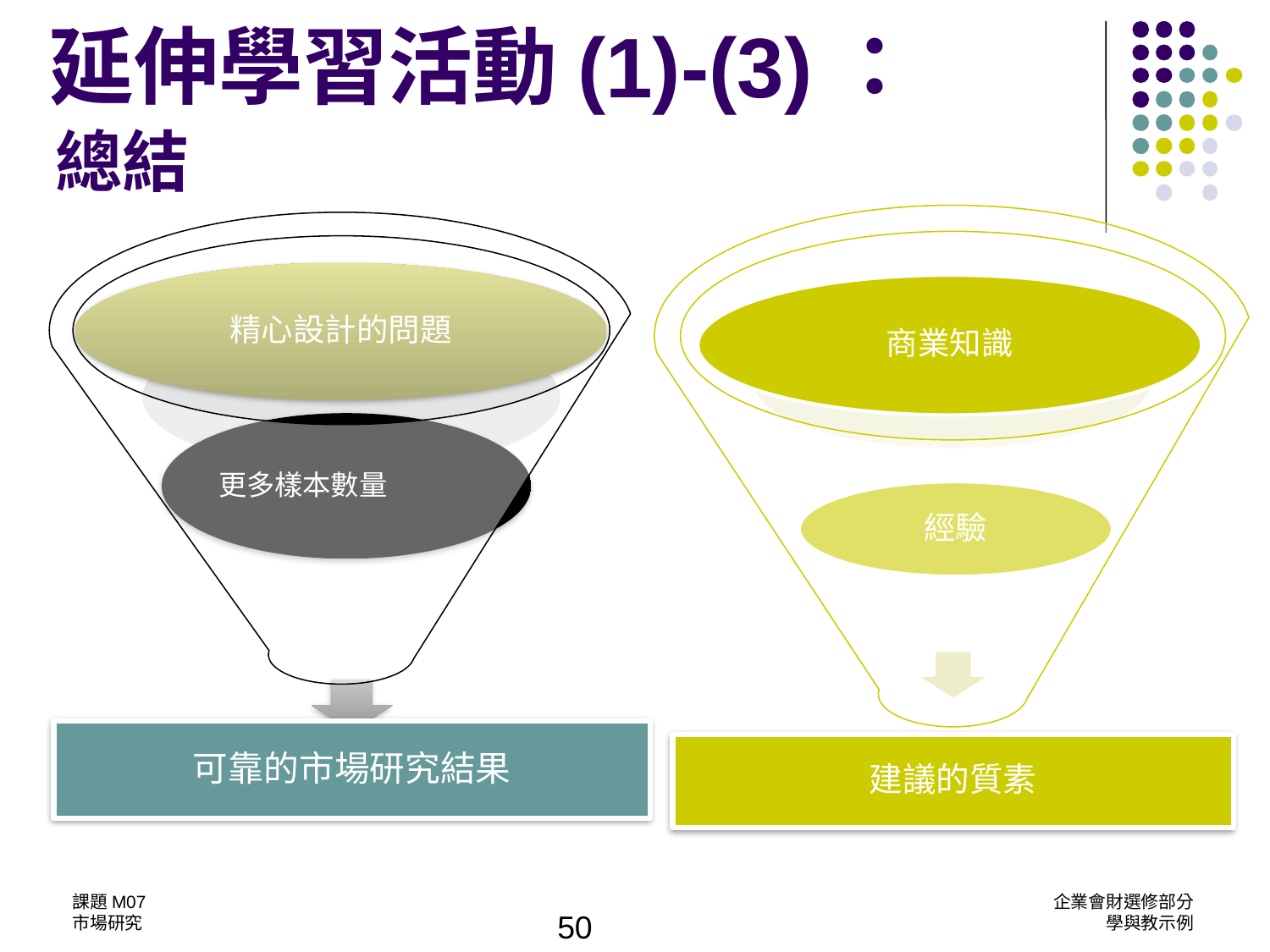

延伸學習活動(1)-(3)：
總結
建議的質素
經驗
商業知識
可靠的市場研究結果
更多樣本數量
精心設計的問題